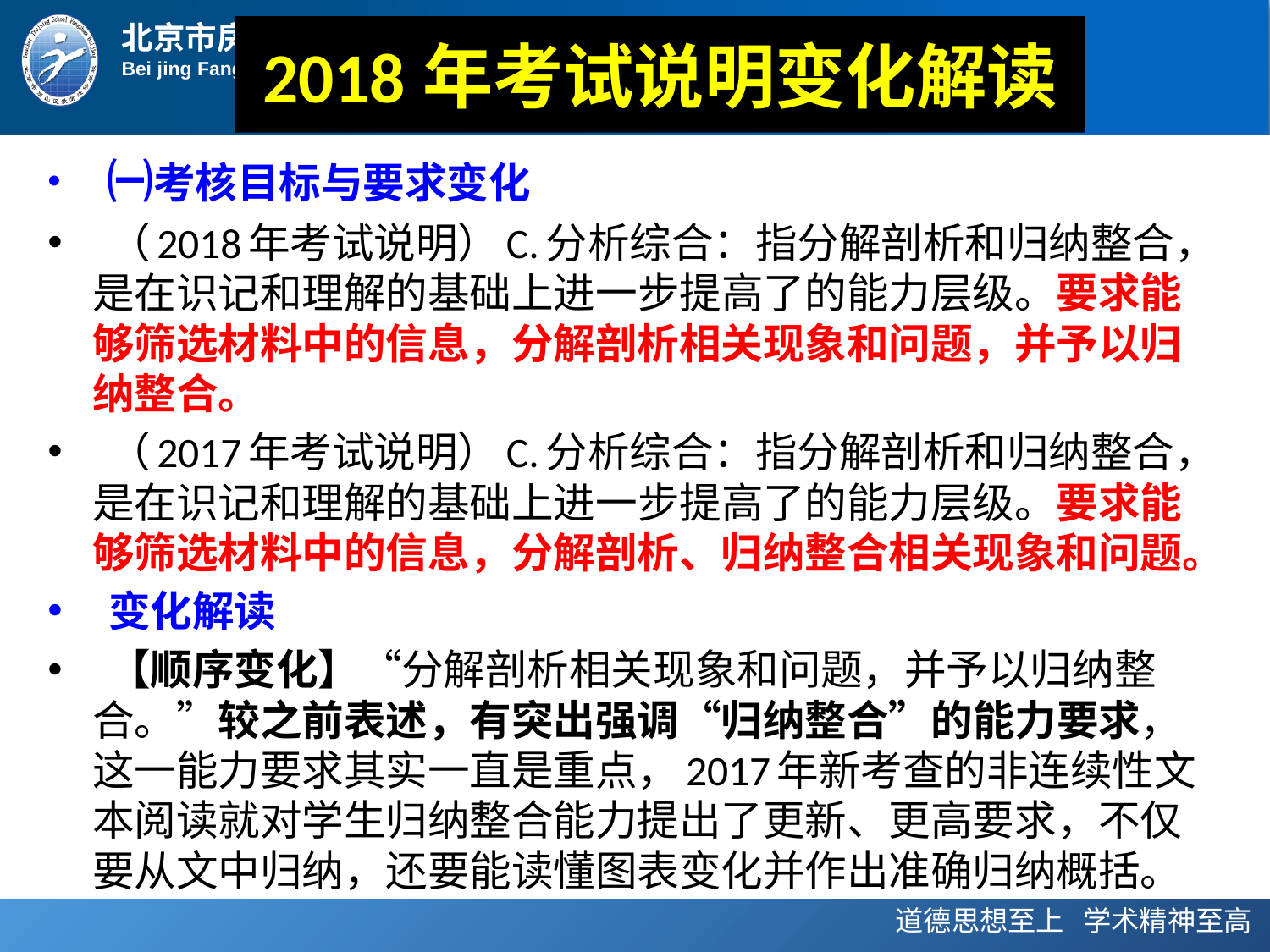

# 2018年考试说明变化解读
 ㈠考核目标与要求变化
 （2018年考试说明）C.分析综合：指分解剖析和归纳整合，是在识记和理解的基础上进一步提高了的能力层级。要求能够筛选材料中的信息，分解剖析相关现象和问题，并予以归纳整合。
 （2017年考试说明）C.分析综合：指分解剖析和归纳整合，是在识记和理解的基础上进一步提高了的能力层级。要求能够筛选材料中的信息，分解剖析、归纳整合相关现象和问题。
 变化解读
 【顺序变化】“分解剖析相关现象和问题，并予以归纳整合。”较之前表述，有突出强调“归纳整合”的能力要求，这一能力要求其实一直是重点，2017年新考查的非连续性文本阅读就对学生归纳整合能力提出了更新、更高要求，不仅要从文中归纳，还要能读懂图表变化并作出准确归纳概括。